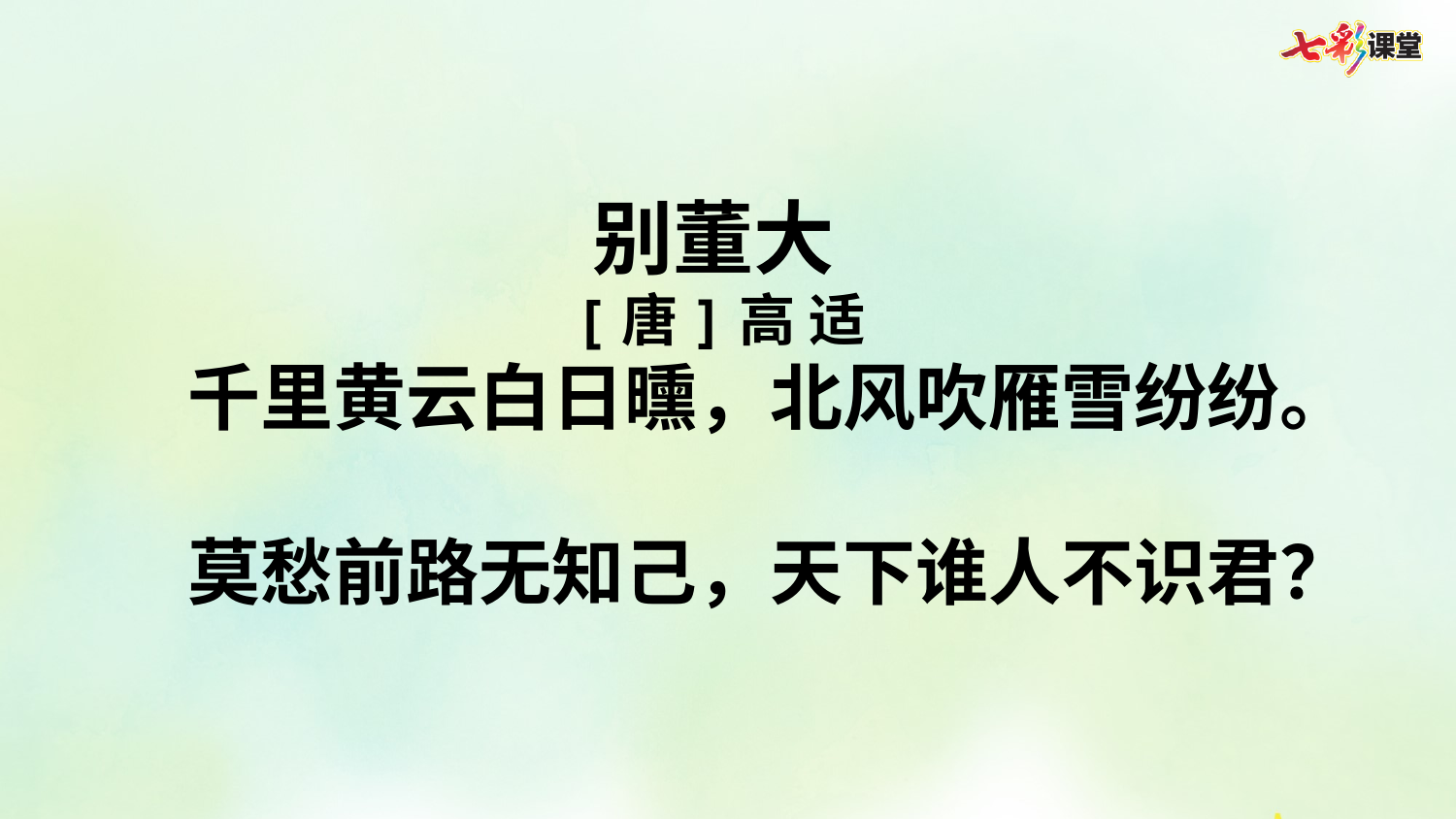

别董大
[唐]高 适
千里黄云白日曛，北风吹雁雪纷纷。
莫愁前路无知己，天下谁人不识君？